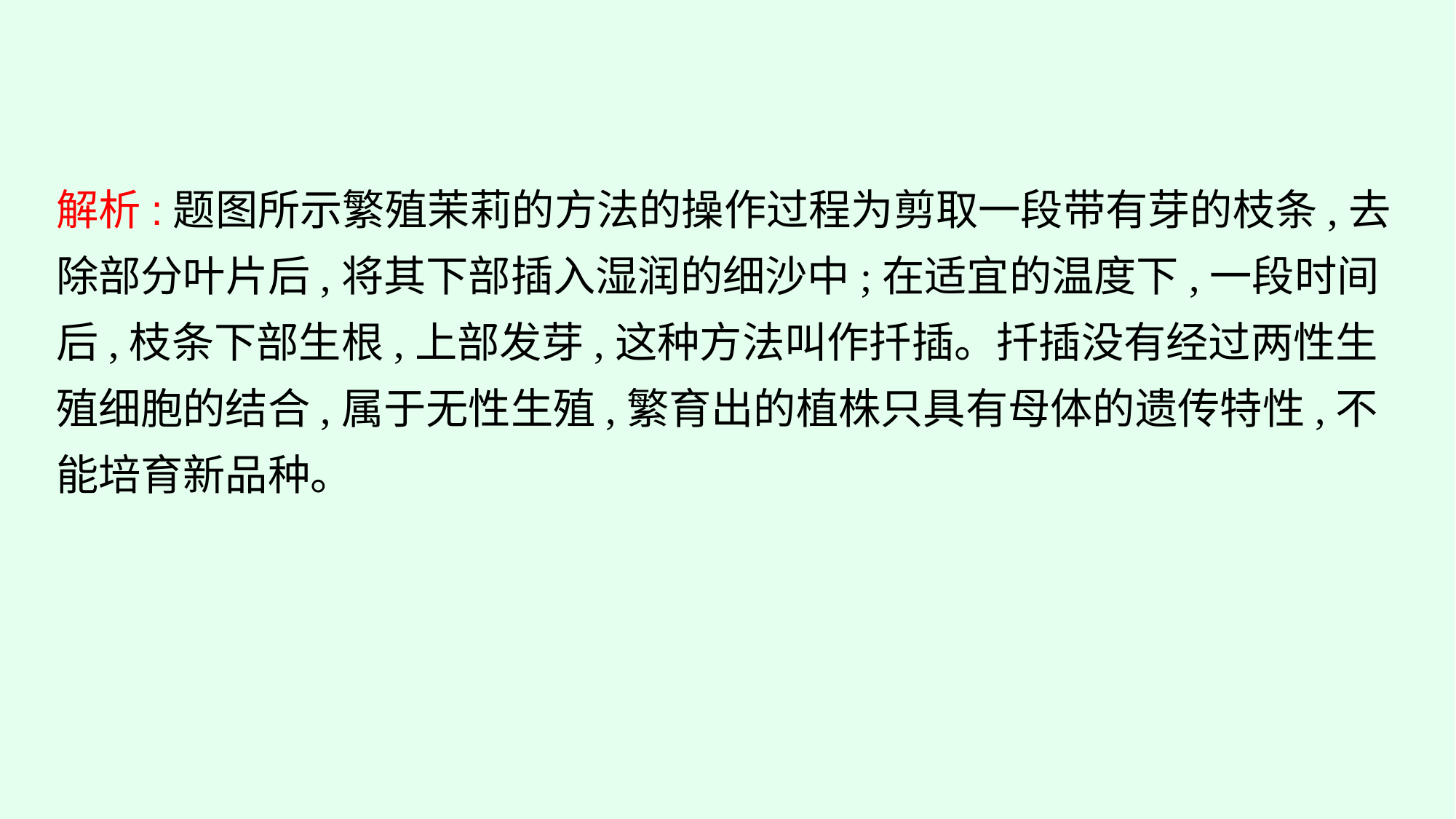

解析:题图所示繁殖茉莉的方法的操作过程为剪取一段带有芽的枝条,去除部分叶片后,将其下部插入湿润的细沙中;在适宜的温度下,一段时间后,枝条下部生根,上部发芽,这种方法叫作扦插。扦插没有经过两性生殖细胞的结合,属于无性生殖,繁育出的植株只具有母体的遗传特性,不能培育新品种。